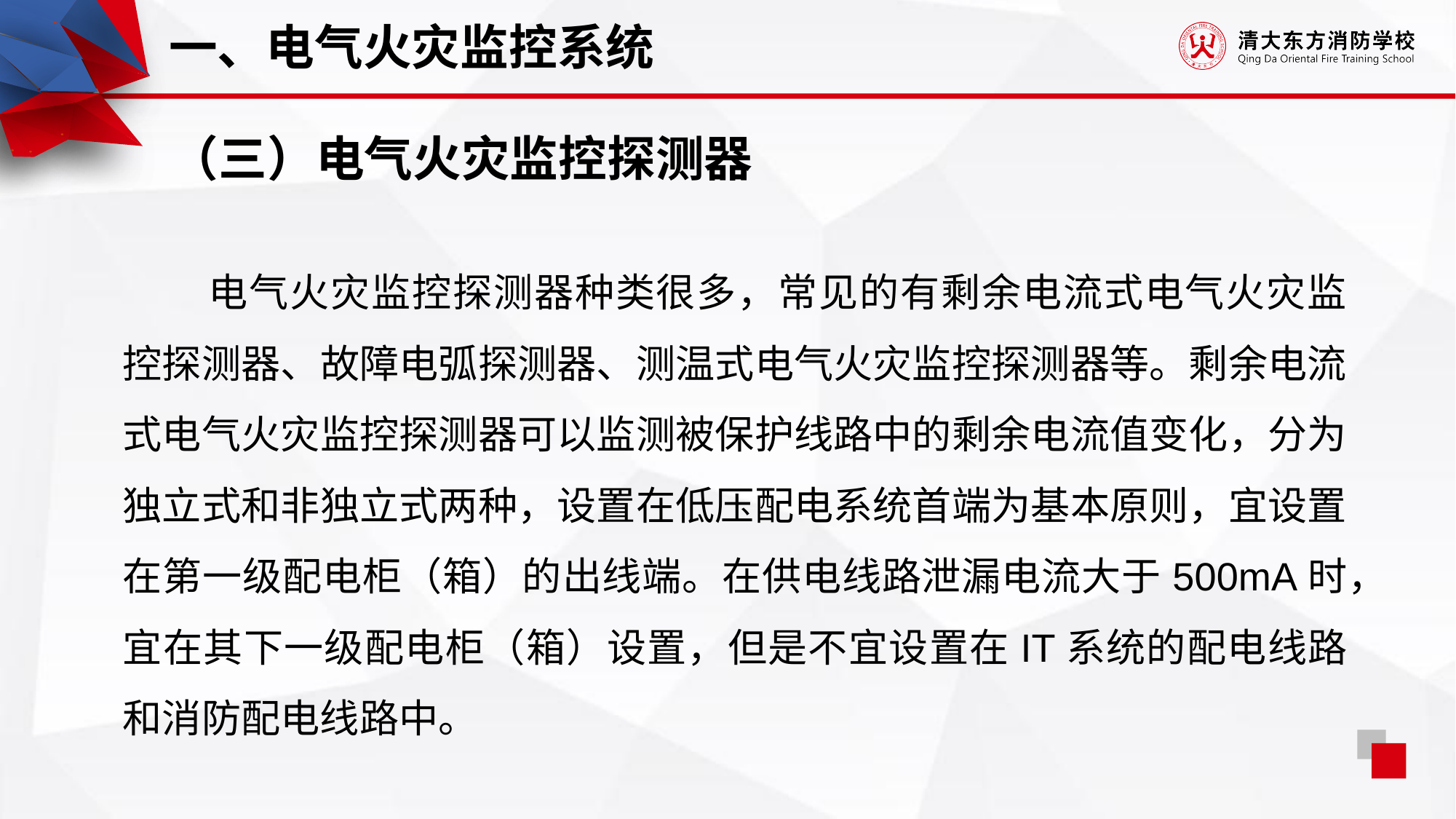

一、电气火灾监控系统

（三）电气火灾监控探测器
电气火灾监控探测器种类很多，常见的有剩余电流式电气火灾监控探测器、故障电弧探测器、测温式电气火灾监控探测器等。剩余电流式电气火灾监控探测器可以监测被保护线路中的剩余电流值变化，分为独立式和非独立式两种，设置在低压配电系统首端为基本原则，宜设置在第一级配电柜（箱）的出线端。在供电线路泄漏电流大于500mA时，宜在其下一级配电柜（箱）设置，但是不宜设置在IT系统的配电线路和消防配电线路中。